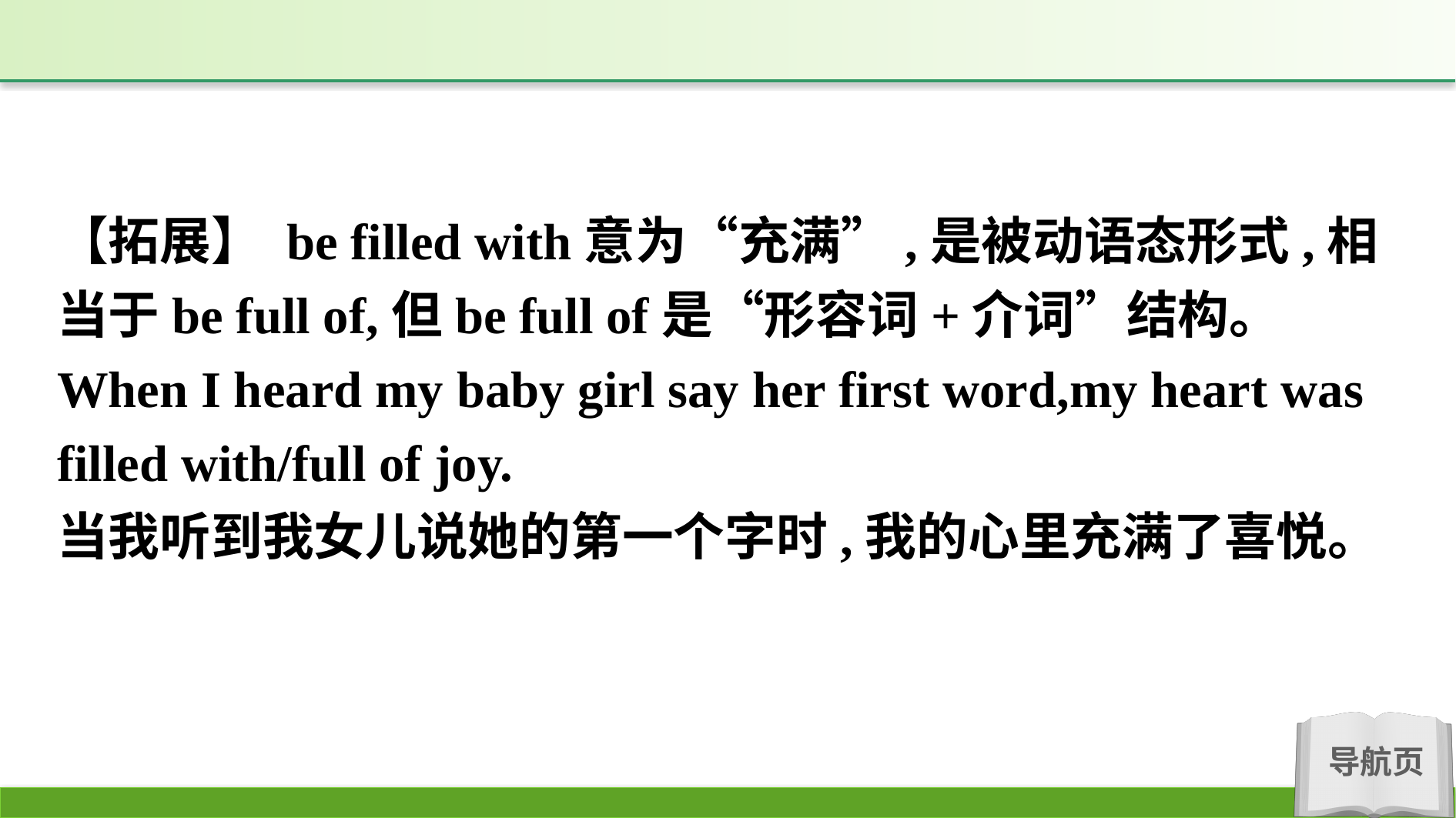

【拓展】 be filled with意为“充满”,是被动语态形式,相当于be full of,但be full of是“形容词+介词”结构。
When I heard my baby girl say her first word,my heart was filled with/full of joy.
当我听到我女儿说她的第一个字时,我的心里充满了喜悦。